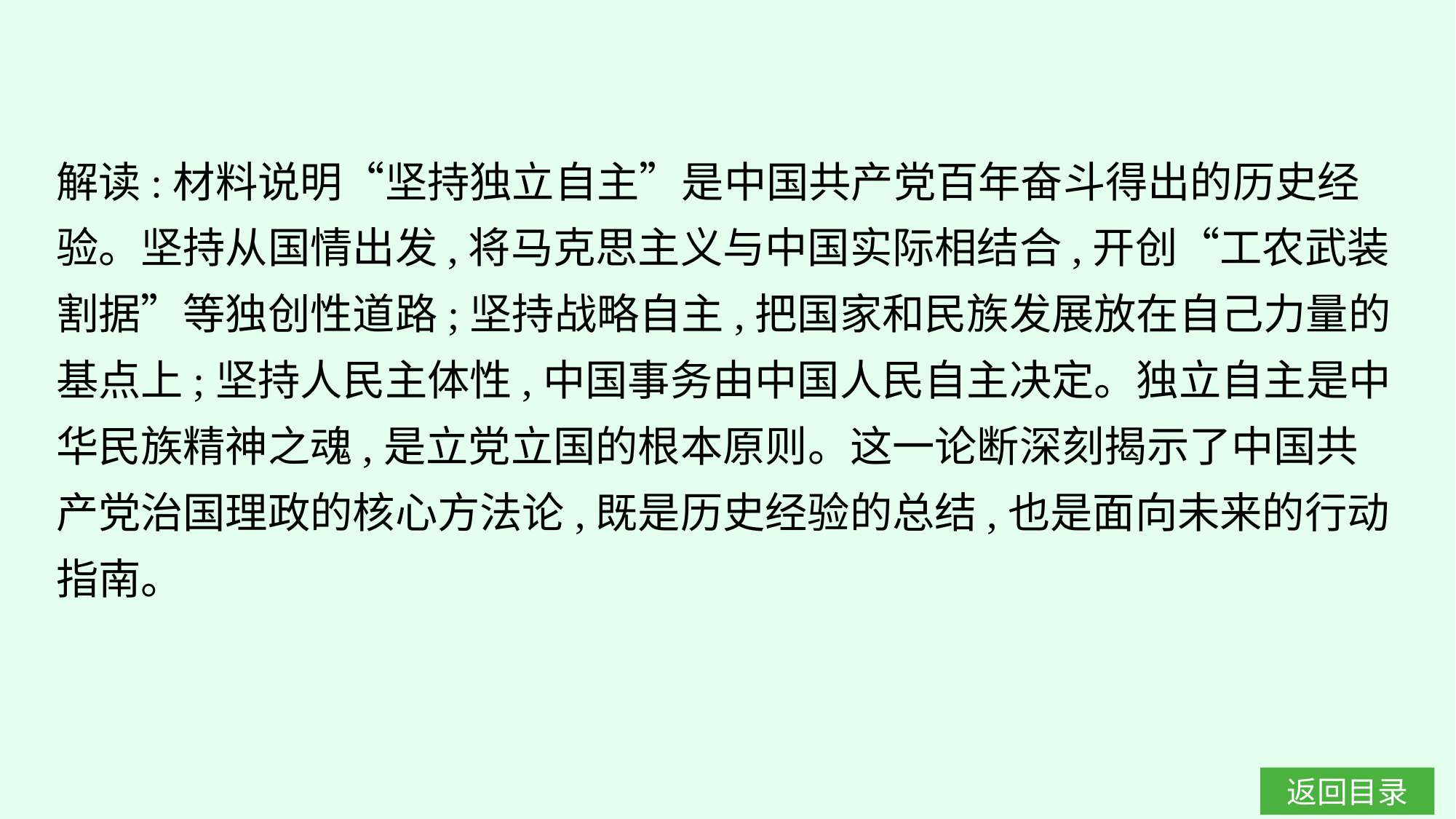

解读:材料说明“坚持独立自主”是中国共产党百年奋斗得出的历史经验。坚持从国情出发,将马克思主义与中国实际相结合,开创“工农武装割据”等独创性道路;坚持战略自主,把国家和民族发展放在自己力量的基点上;坚持人民主体性,中国事务由中国人民自主决定。独立自主是中华民族精神之魂,是立党立国的根本原则。这一论断深刻揭示了中国共产党治国理政的核心方法论,既是历史经验的总结,也是面向未来的行动指南。